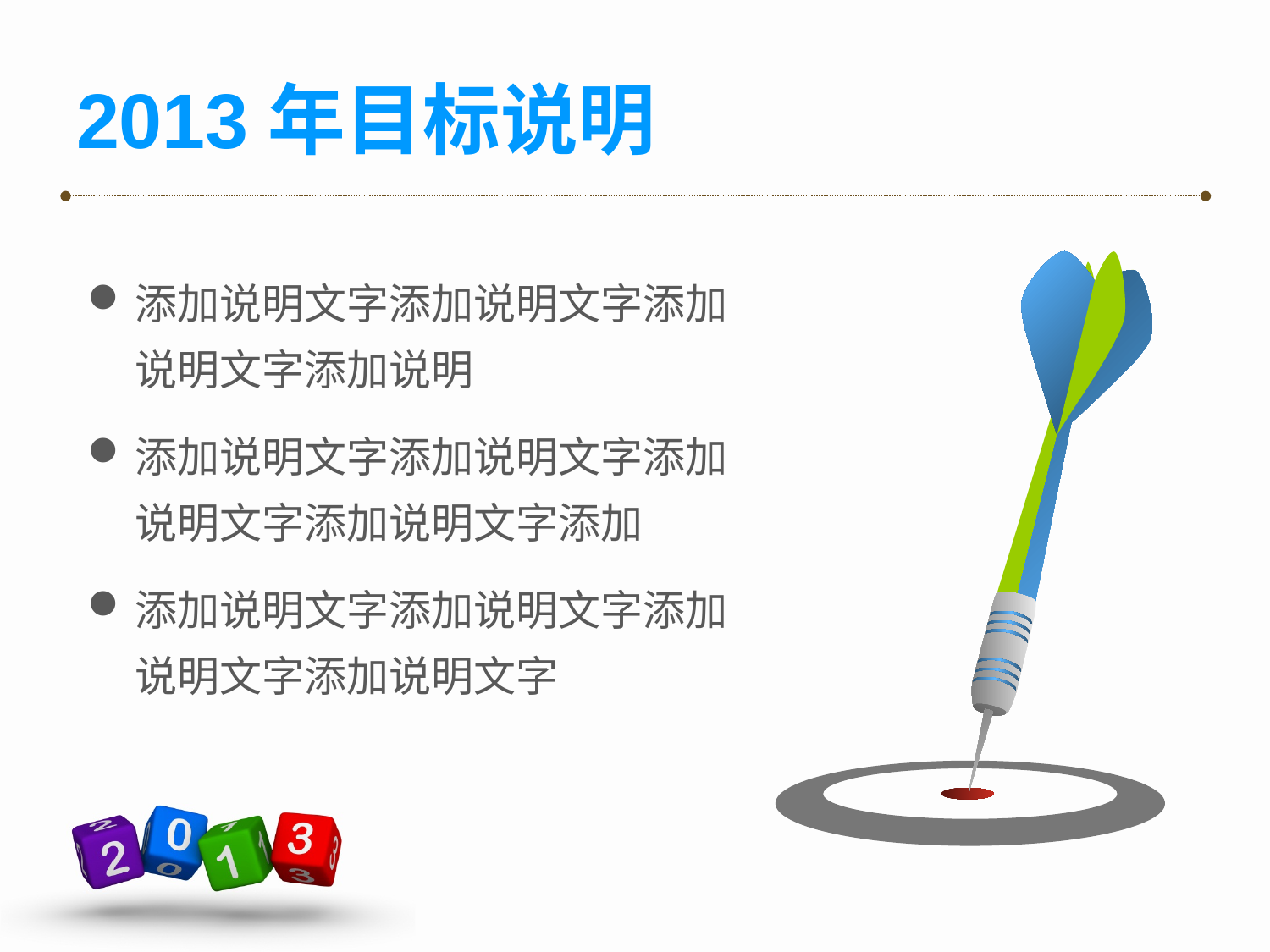

# 2013年目标说明

添加说明文字添加说明文字添加说明文字添加说明
添加说明文字添加说明文字添加说明文字添加说明文字添加
添加说明文字添加说明文字添加说明文字添加说明文字